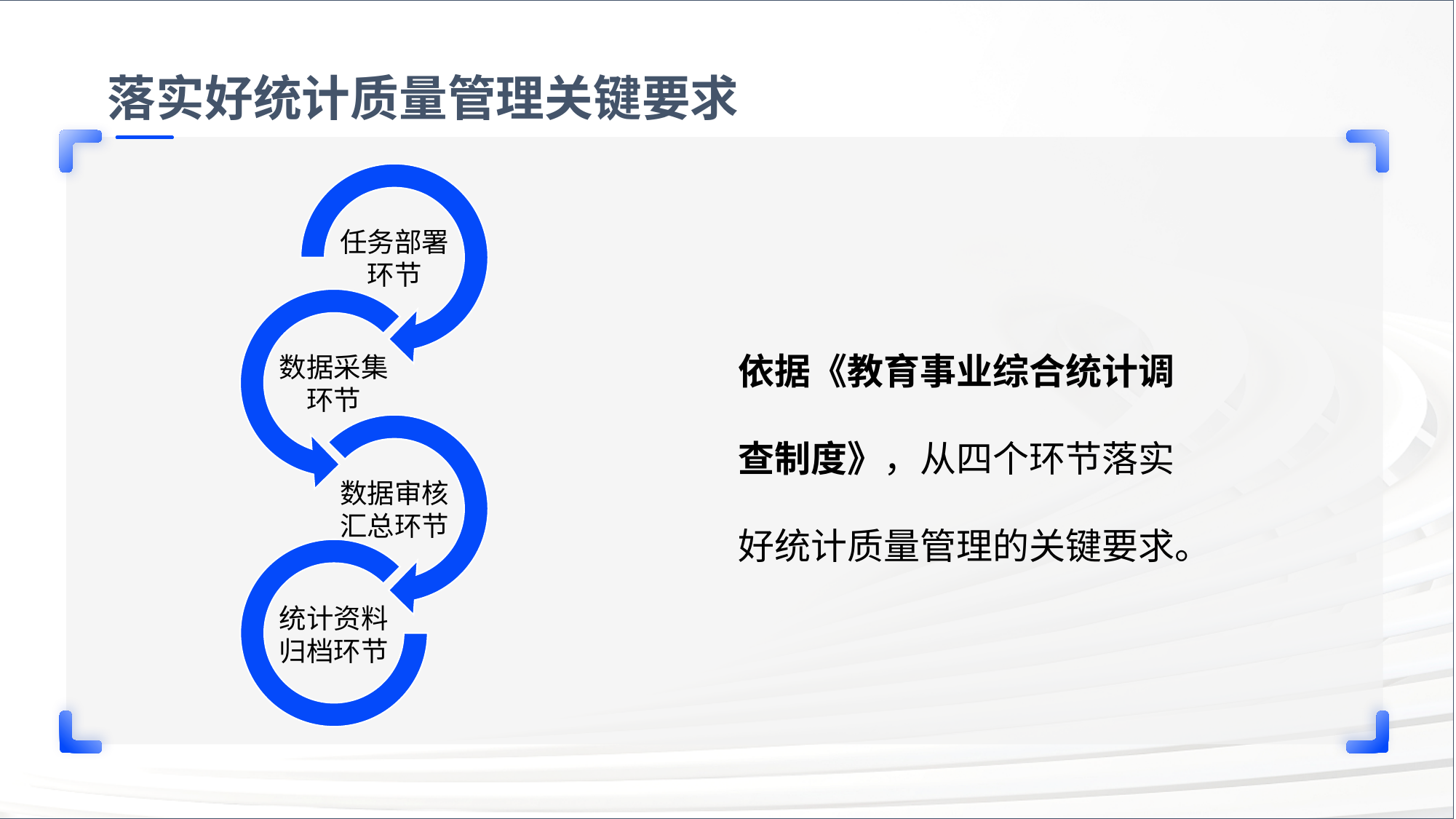

落实好统计质量管理关键要求
任务部署环节
数据采集环节
数据审核汇总环节
统计资料归档环节
依据《教育事业综合统计调查制度》，从四个环节落实好统计质量管理的关键要求。